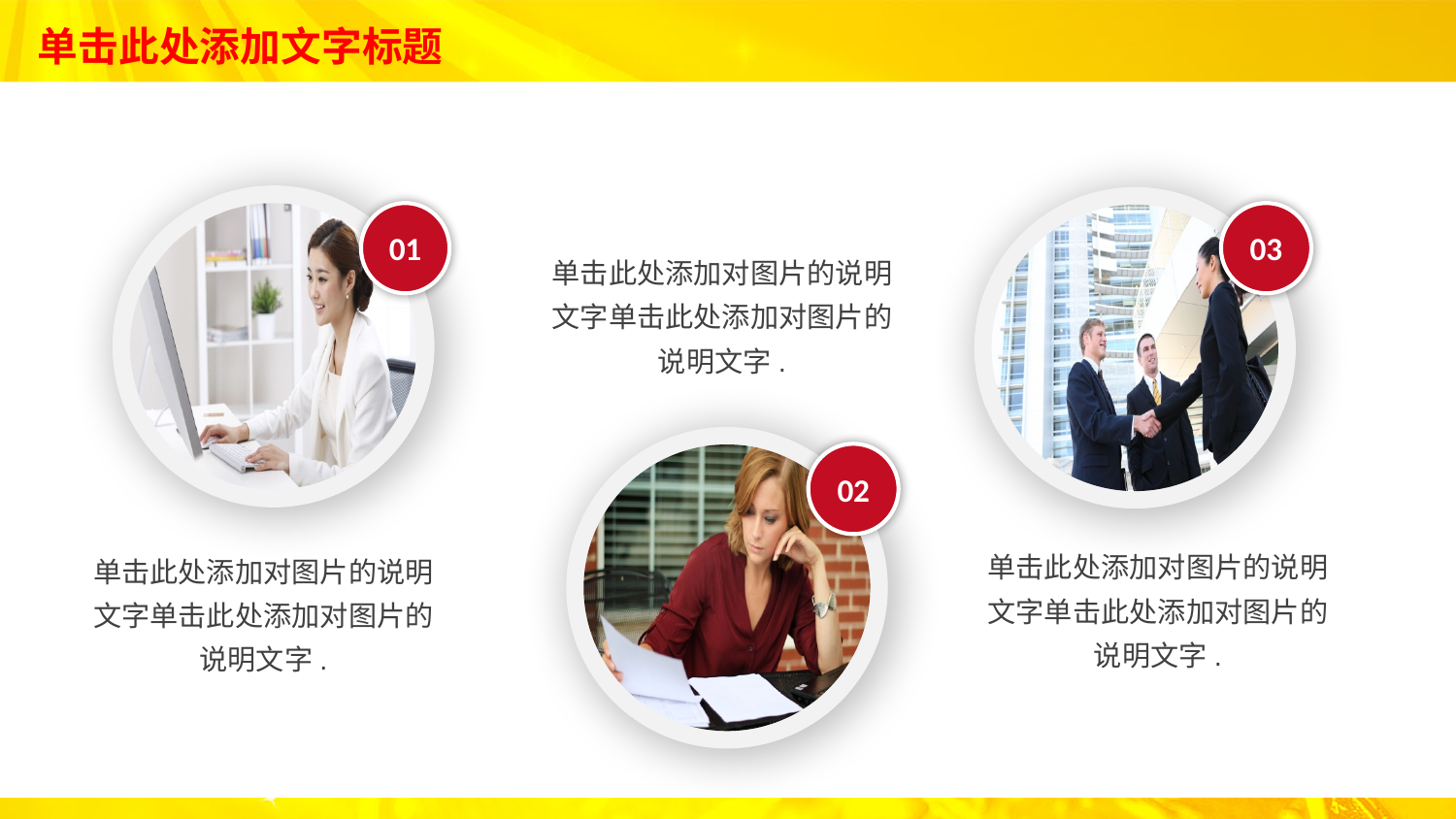

01
03
单击此处添加对图片的说明文字单击此处添加对图片的说明文字.

02
单击此处添加对图片的说明文字单击此处添加对图片的说明文字.
单击此处添加对图片的说明文字单击此处添加对图片的说明文字.